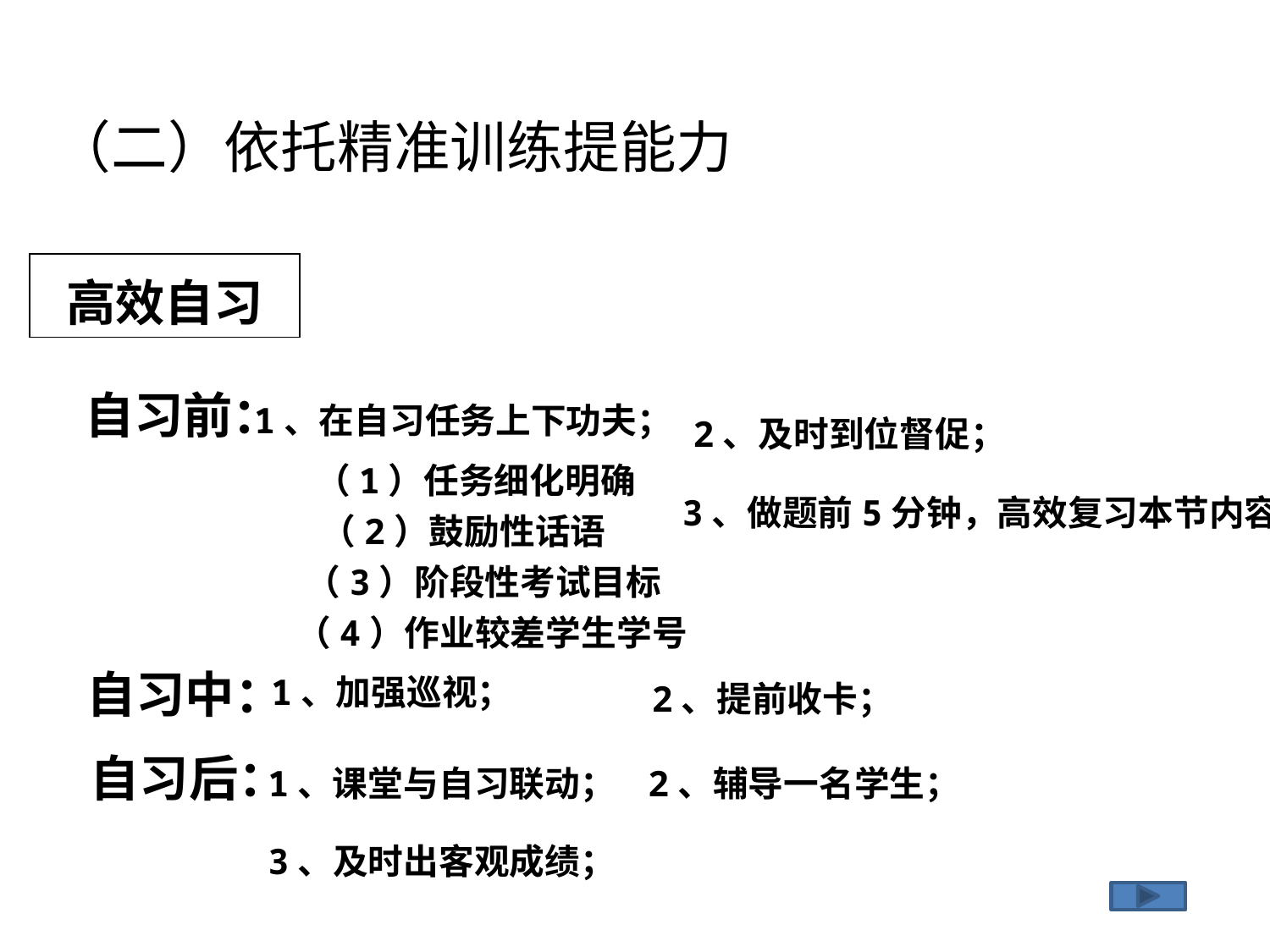

（二）依托精准训练提能力
高效自习
自习前：
1、在自习任务上下功夫；
  （1）任务细化明确
（2）鼓励性话语
    （3）阶段性考试目标
      （4）作业较差学生学号
2、及时到位督促；
3、做题前5分钟，高效复习本节内容；
自习中：
1、加强巡视；
2、提前收卡；
自习后：
1、课堂与自习联动；
2、辅导一名学生；
3、及时出客观成绩；